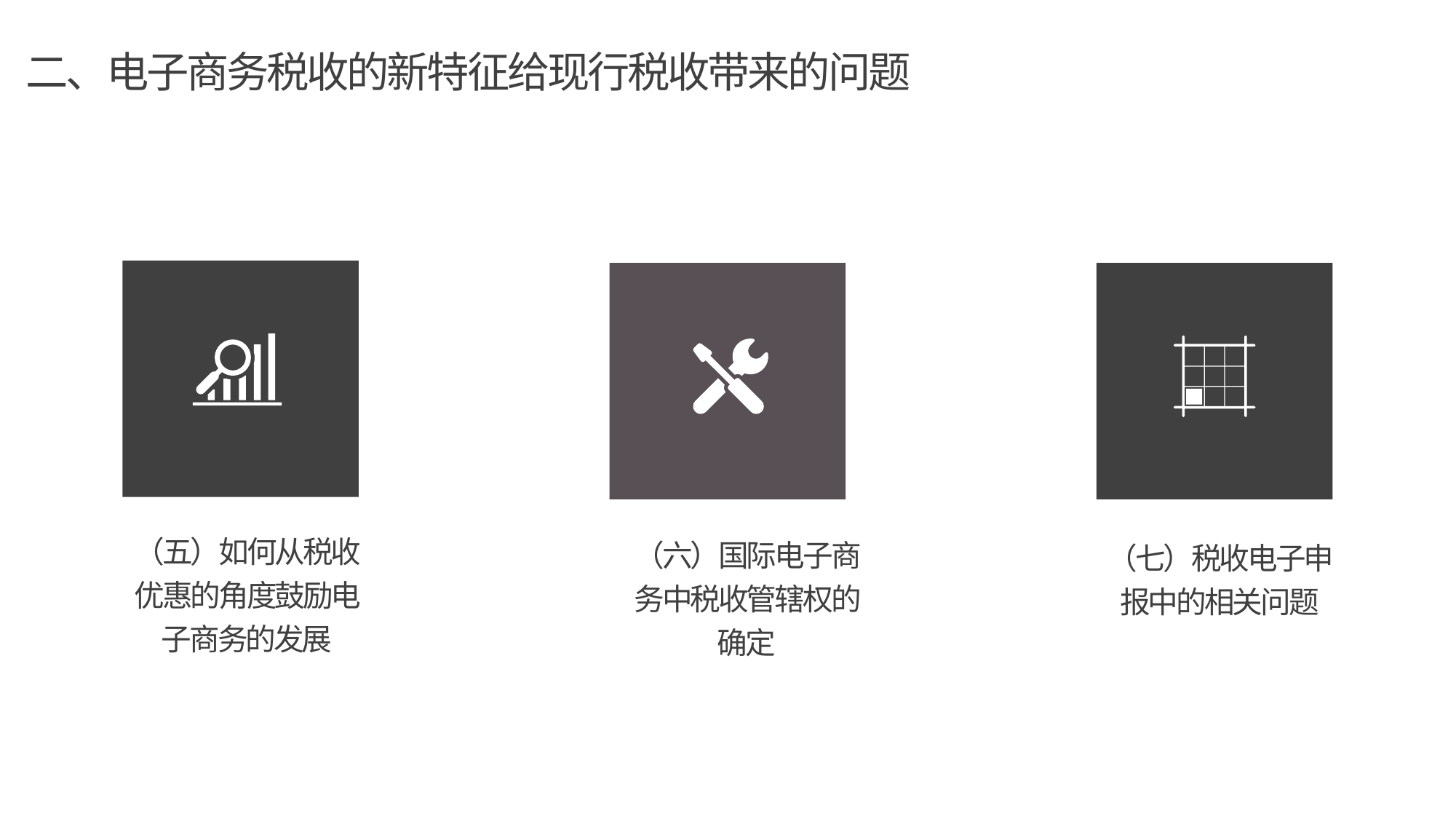

二、电子商务税收的新特征给现行税收带来的问题

（五）如何从税收优惠的角度鼓励电子商务的发展
（六）国际电子商务中税收管辖权的确定
（七）税收电子申报中的相关问题